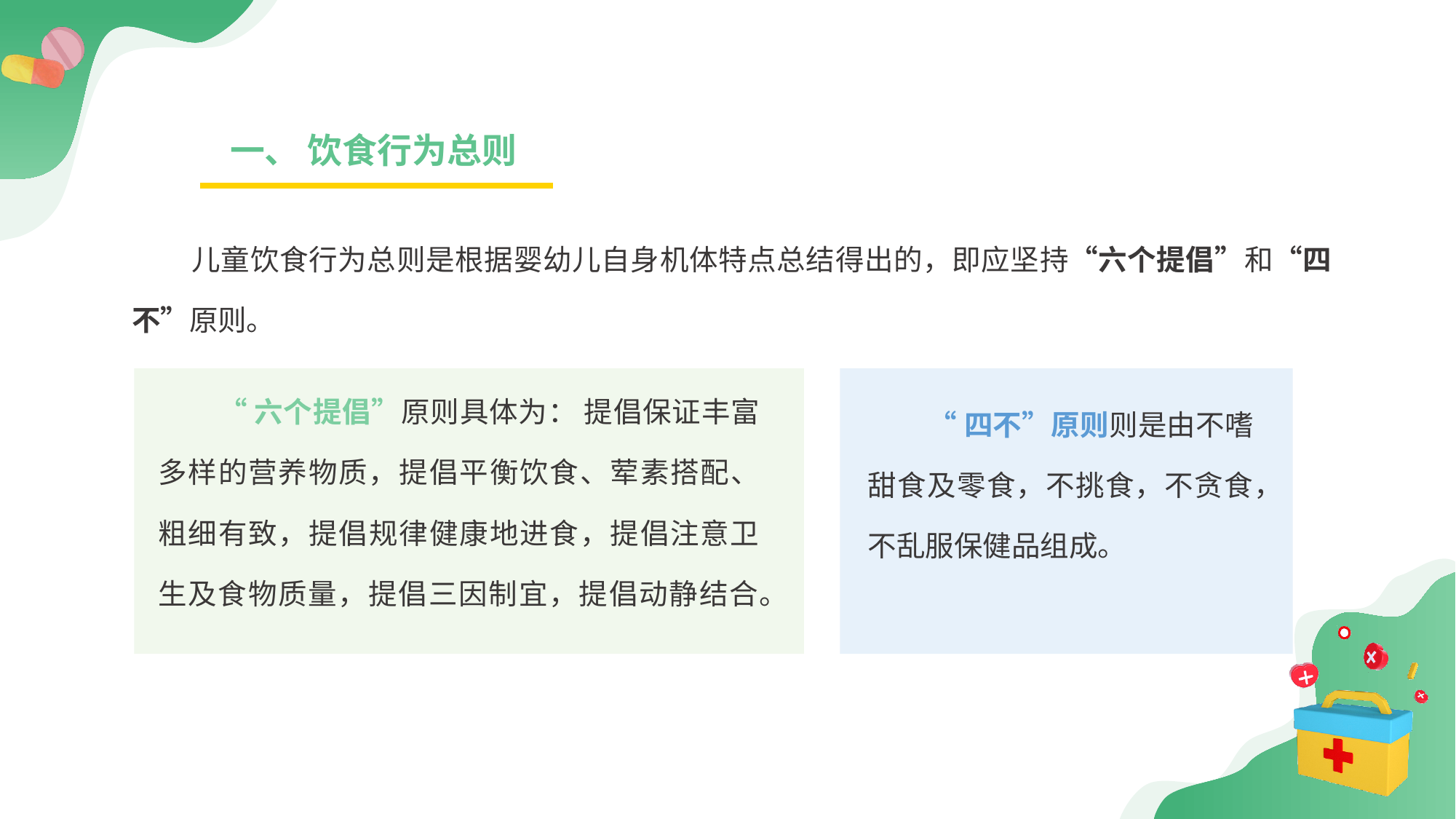

一、 饮食行为总则
儿童饮食行为总则是根据婴幼儿自身机体特点总结得出的，即应坚持“六个提倡”和“四不”原则。

“六个提倡”原则具体为： 提倡保证丰富多样的营养物质，提倡平衡饮食、荤素搭配、粗细有致，提倡规律健康地进食，提倡注意卫生及食物质量，提倡三因制宜，提倡动静结合。

“四不”原则则是由不嗜甜食及零食，不挑食，不贪食，不乱服保健品组成。